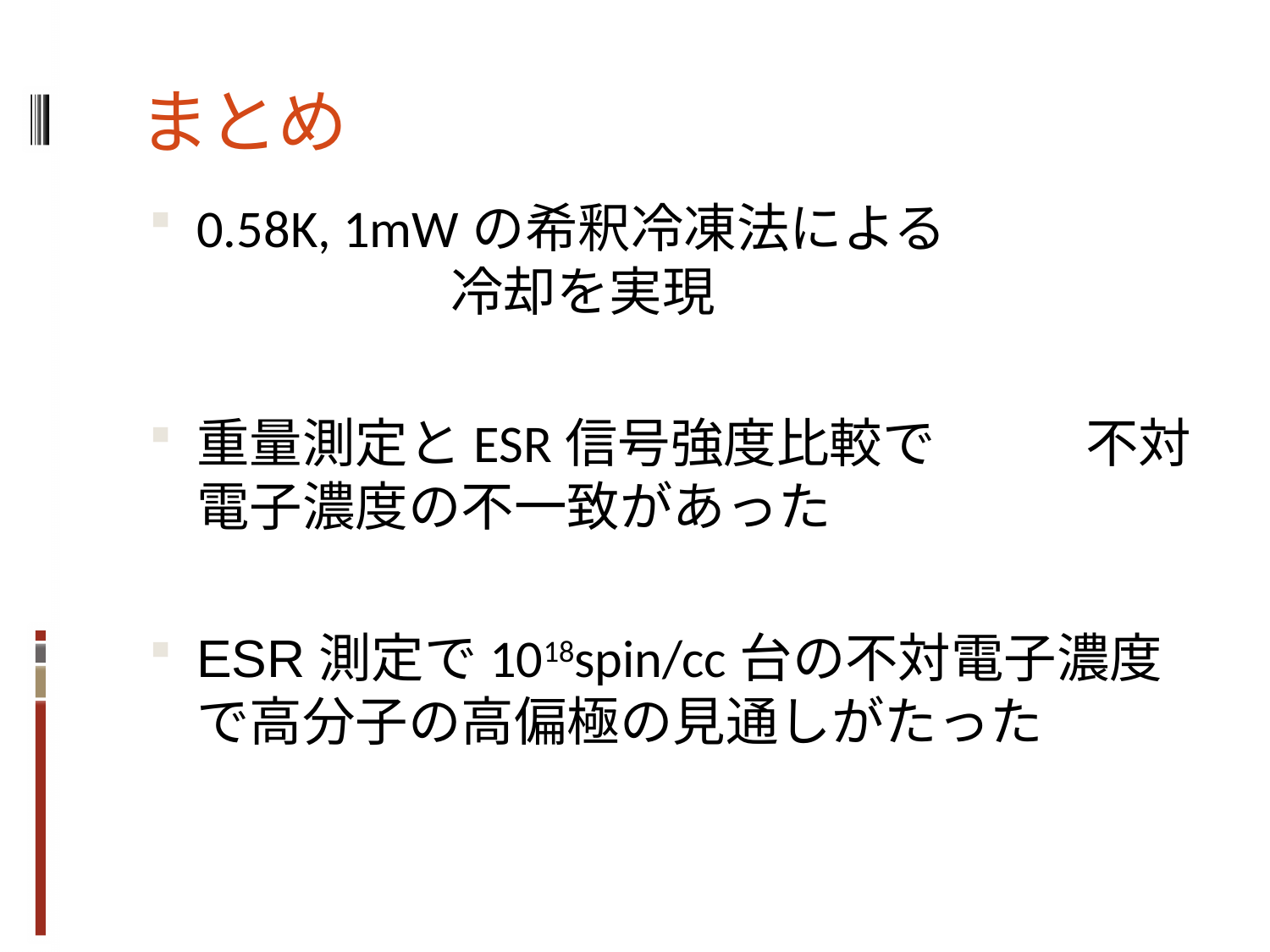

# まとめ
0.58K, 1mWの希釈冷凍法による　　　　　　　　	冷却を実現

重量測定とESR信号強度比較で		不対電子濃度の不一致があった

ESR測定で1018spin/cc台の不対電子濃度で高分子の高偏極の見通しがたった